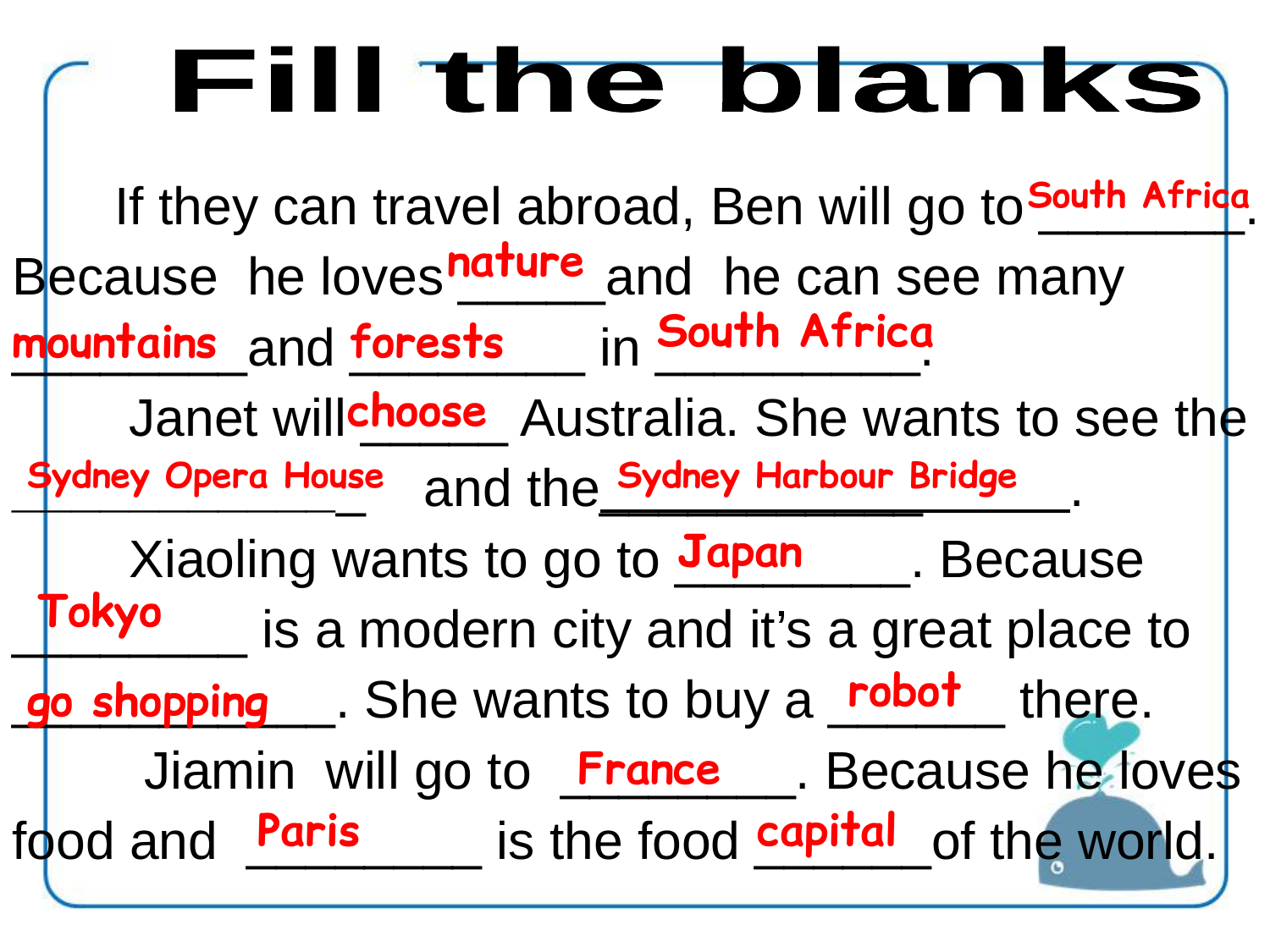

Fill the blanks
       If they can travel abroad, Ben will go to _______. Because  he loves _____and  he can see many ________and ________ in _________.
        Janet will _____ Australia. She wants to see the ____________    and the___________          .
        Xiaoling wants to go to ________. Because  ________ is a modern city and it’s a great place to ___________. She wants to buy a ______ there.
         Jiamin  will go to  ________. Because he loves food and  ________ is the food ______of the world.

South Africa
单击出各单词
nature
South Africa
mountains
forests
choose
Sydney Opera House
Sydney Harbour Bridge
Japan
Tokyo
robot
go shopping
France
Paris
capital